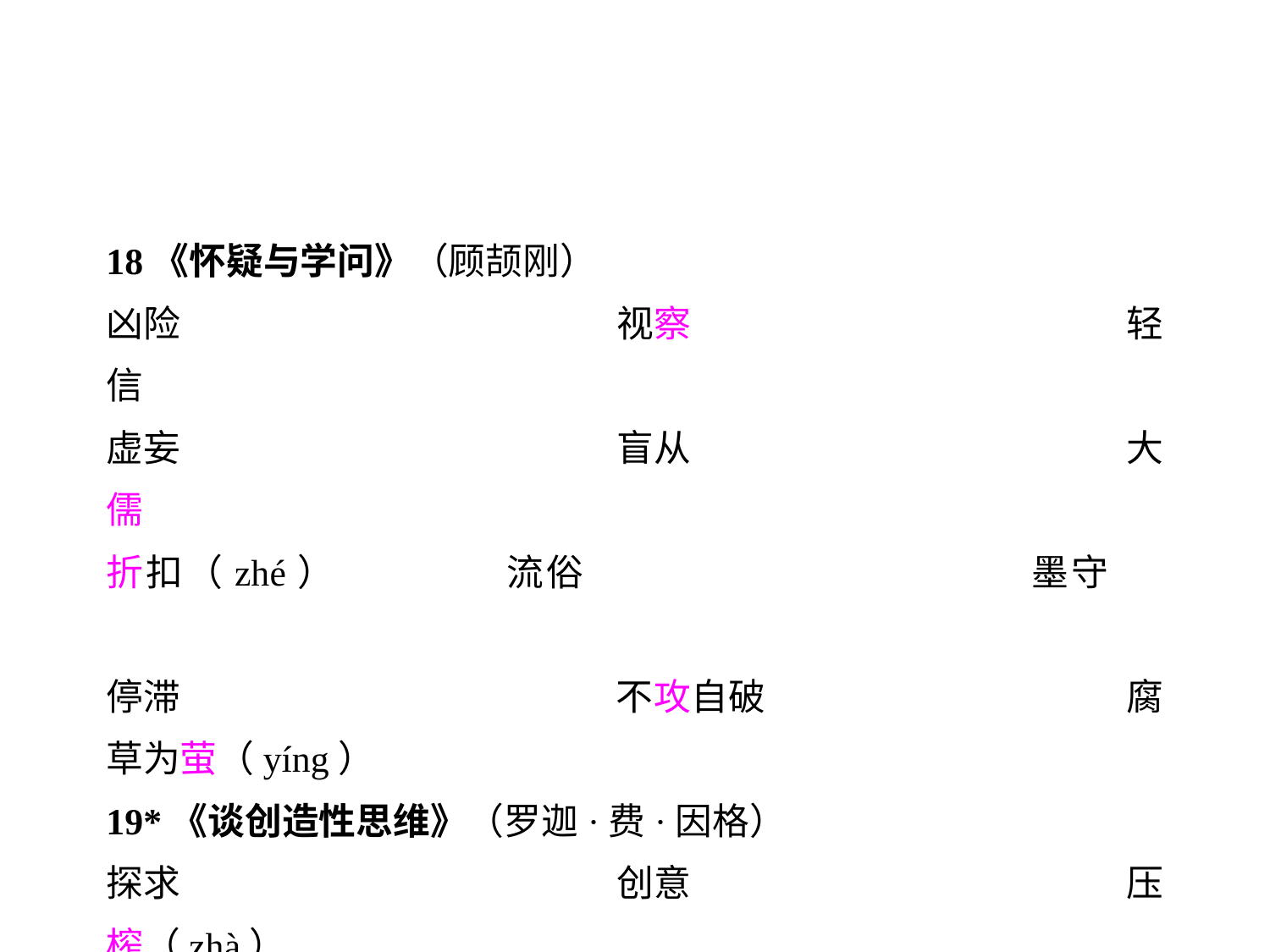

18《怀疑与学问》（顾颉刚）
凶险				视察				轻信
虚妄				盲从				大儒
折扣（zhé）		流俗				墨守
停滞				不攻自破			腐草为萤（yíng）
19*《谈创造性思维》（罗迦·费·因格）
探求				创意				压榨（zhà）
行之有效			根深蒂固			孜孜不倦（zī）
不言而喻			轻而易举			持之以恒（héng）